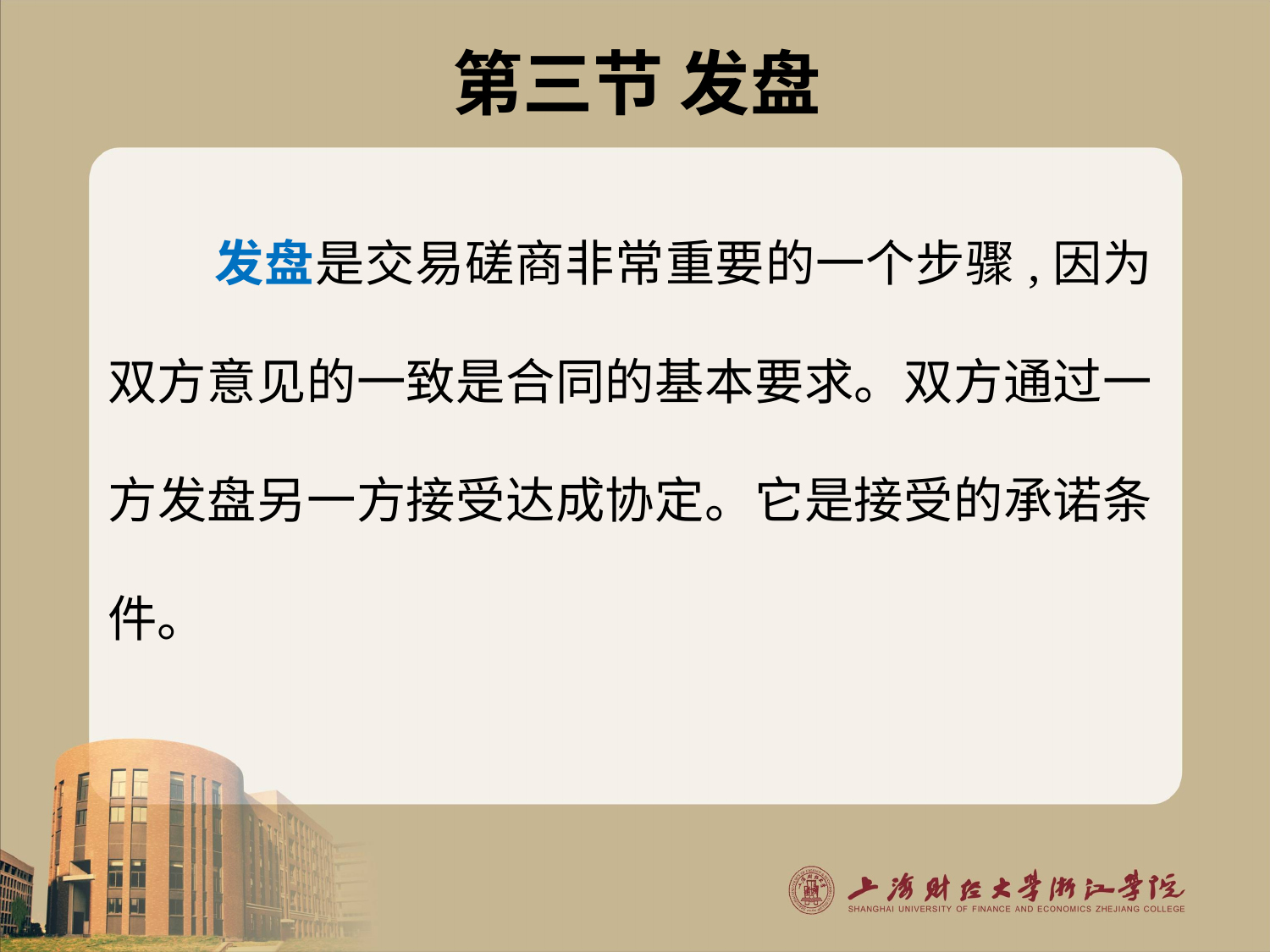

# 第三节 发盘
        发盘是交易磋商非常重要的一个步骤,因为双方意见的一致是合同的基本要求。双方通过一方发盘另一方接受达成协定。它是接受的承诺条件。